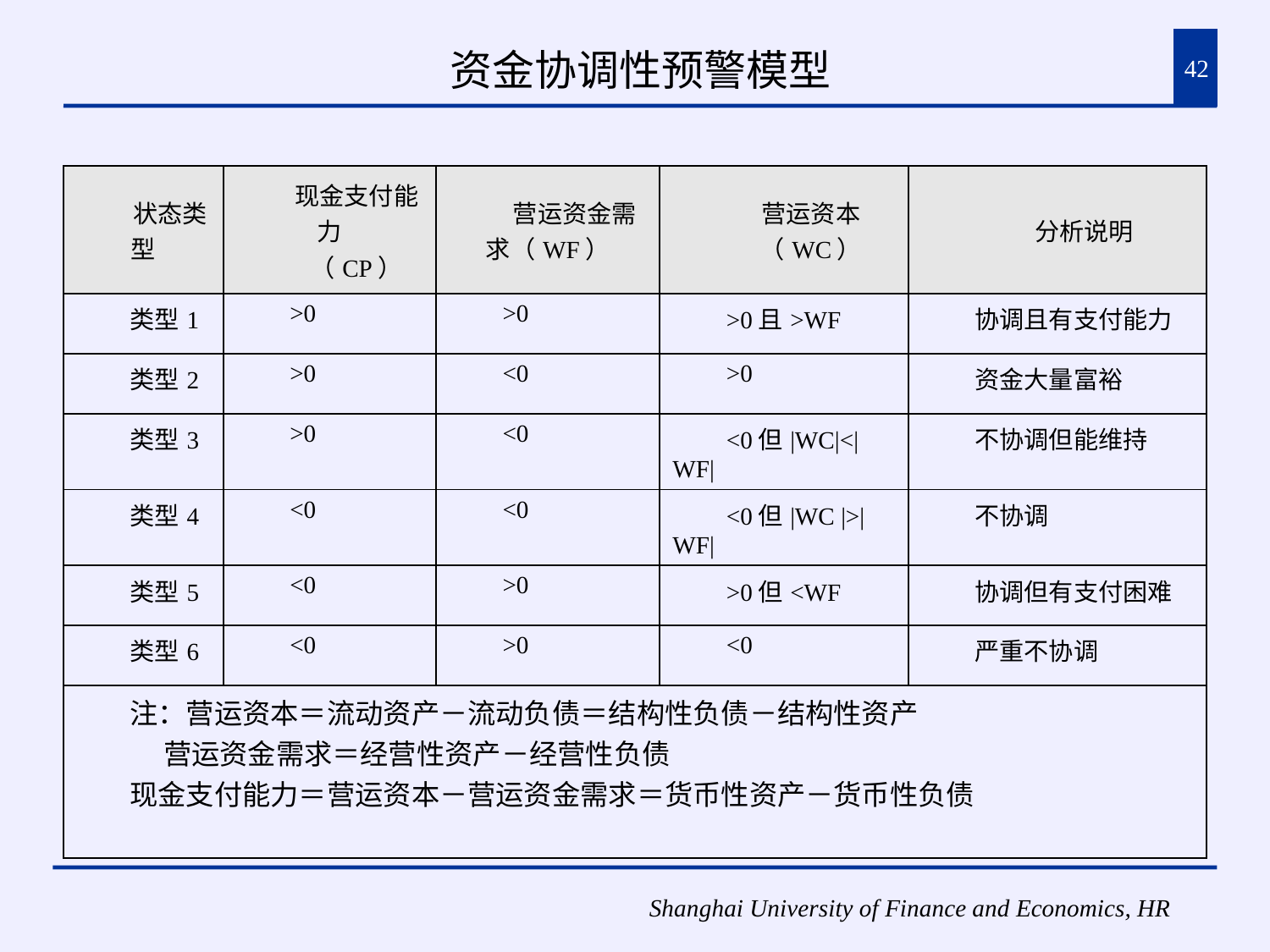

# 资金协调性预警模型
42
| 状态类型 | 现金支付能力 （CP） | 营运资金需求（WF） | 营运资本 （WC） | 分析说明 |
| --- | --- | --- | --- | --- |
| 类型1 | >0 | >0 | >0且>WF | 协调且有支付能力 |
| 类型2 | >0 | <0 | >0 | 资金大量富裕 |
| 类型3 | >0 | <0 | <0但|WC|<|WF| | 不协调但能维持 |
| 类型4 | <0 | <0 | <0但|WC |>|WF| | 不协调 |
| 类型5 | <0 | >0 | >0但<WF | 协调但有支付困难 |
| 类型6 | <0 | >0 | <0 | 严重不协调 |
| 注：营运资本＝流动资产－流动负债＝结构性负债－结构性资产 营运资金需求＝经营性资产－经营性负债 现金支付能力＝营运资本－营运资金需求＝货币性资产－货币性负债 |  |  |  |  |